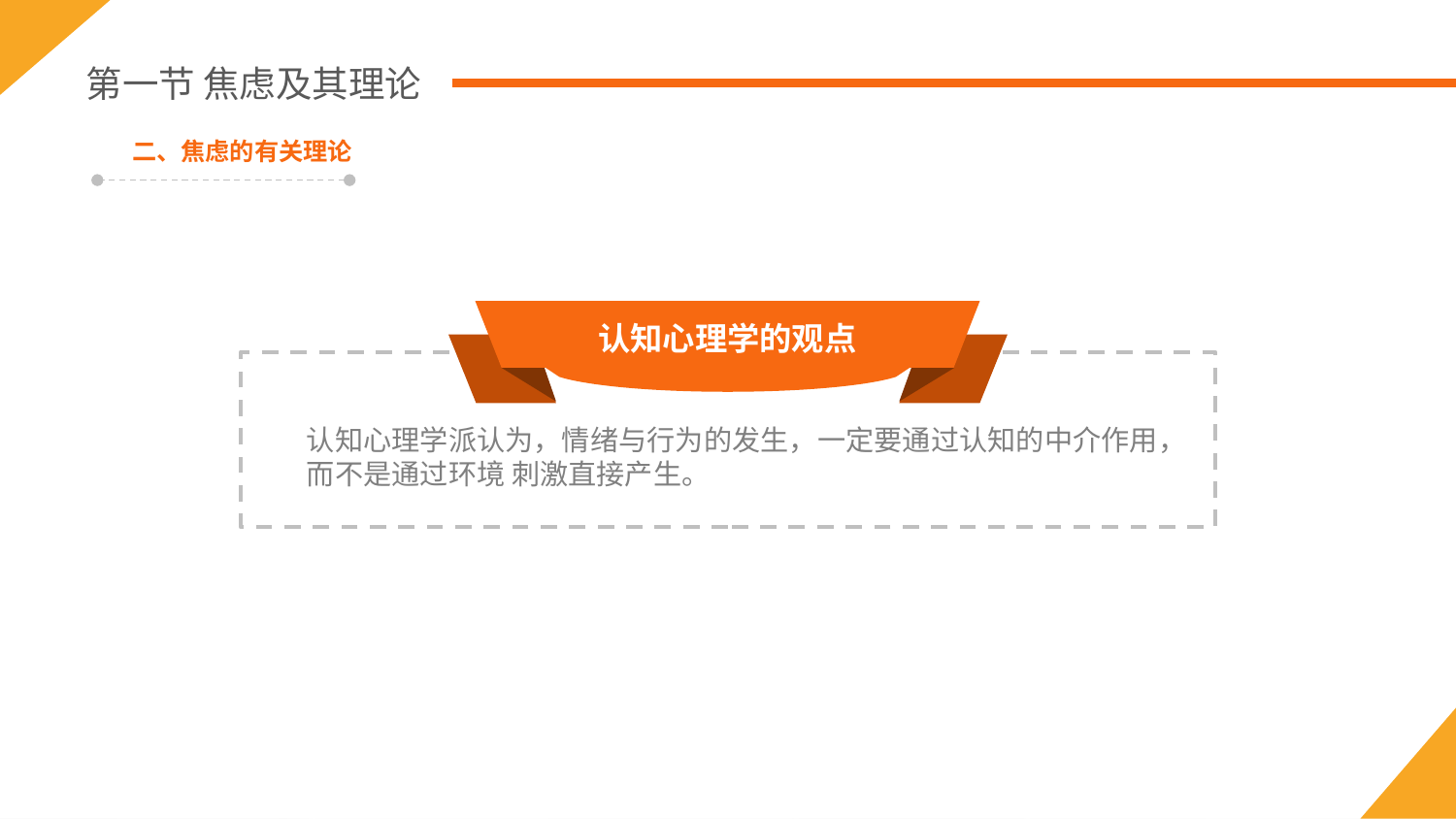

第一节 焦虑及其理论
二、焦虑的有关理论

认知心理学的观点

认知心理学派认为，情绪与行为的发生，一定要通过认知的中介作用，而不是通过环境 刺激直接产生。